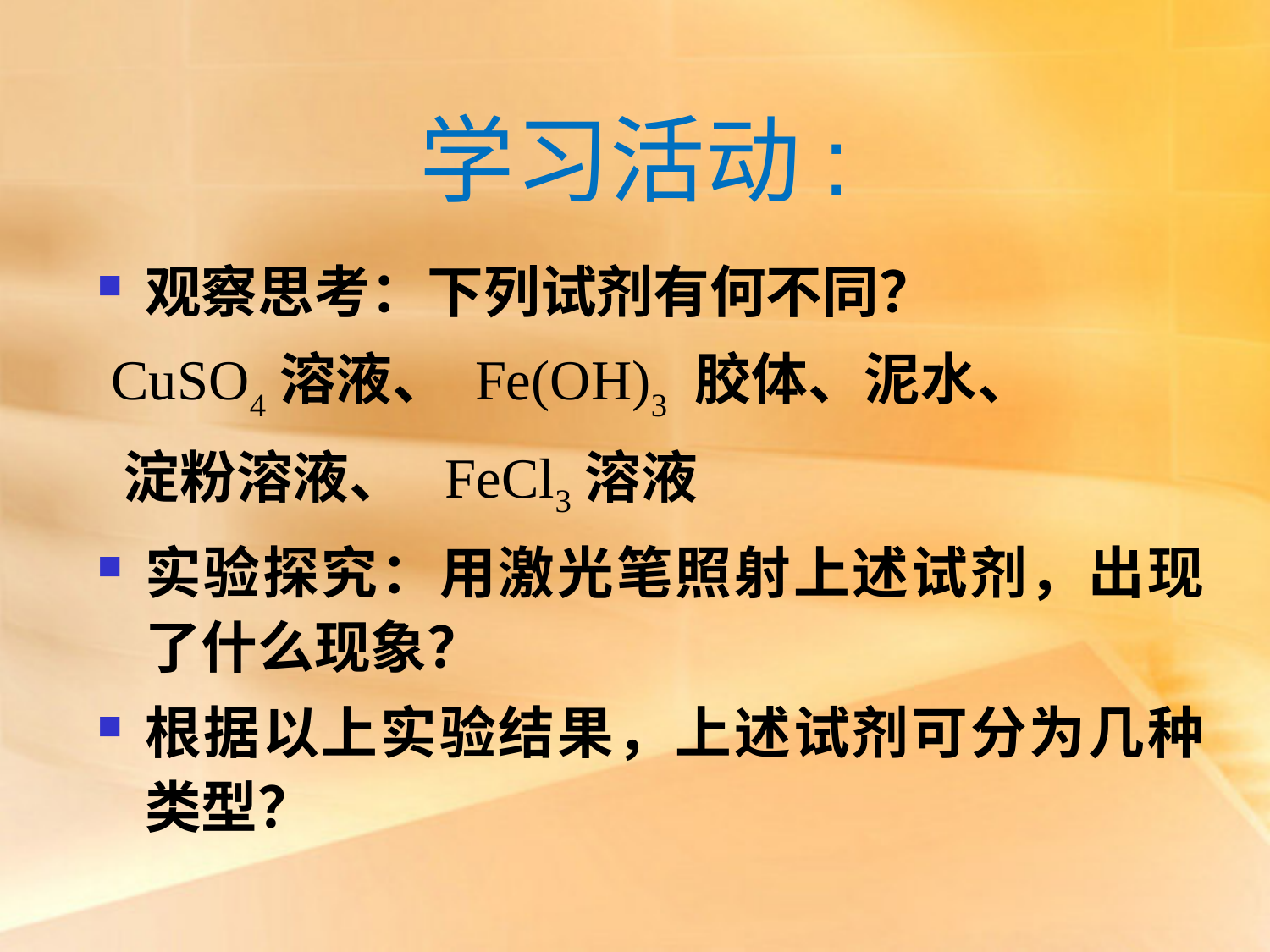

学习活动:
观察思考：下列试剂有何不同？
 CuSO4溶液、 Fe(OH)3 胶体、泥水、
 淀粉溶液、  FeCl3溶液
实验探究：用激光笔照射上述试剂，出现了什么现象？
根据以上实验结果，上述试剂可分为几种类型？